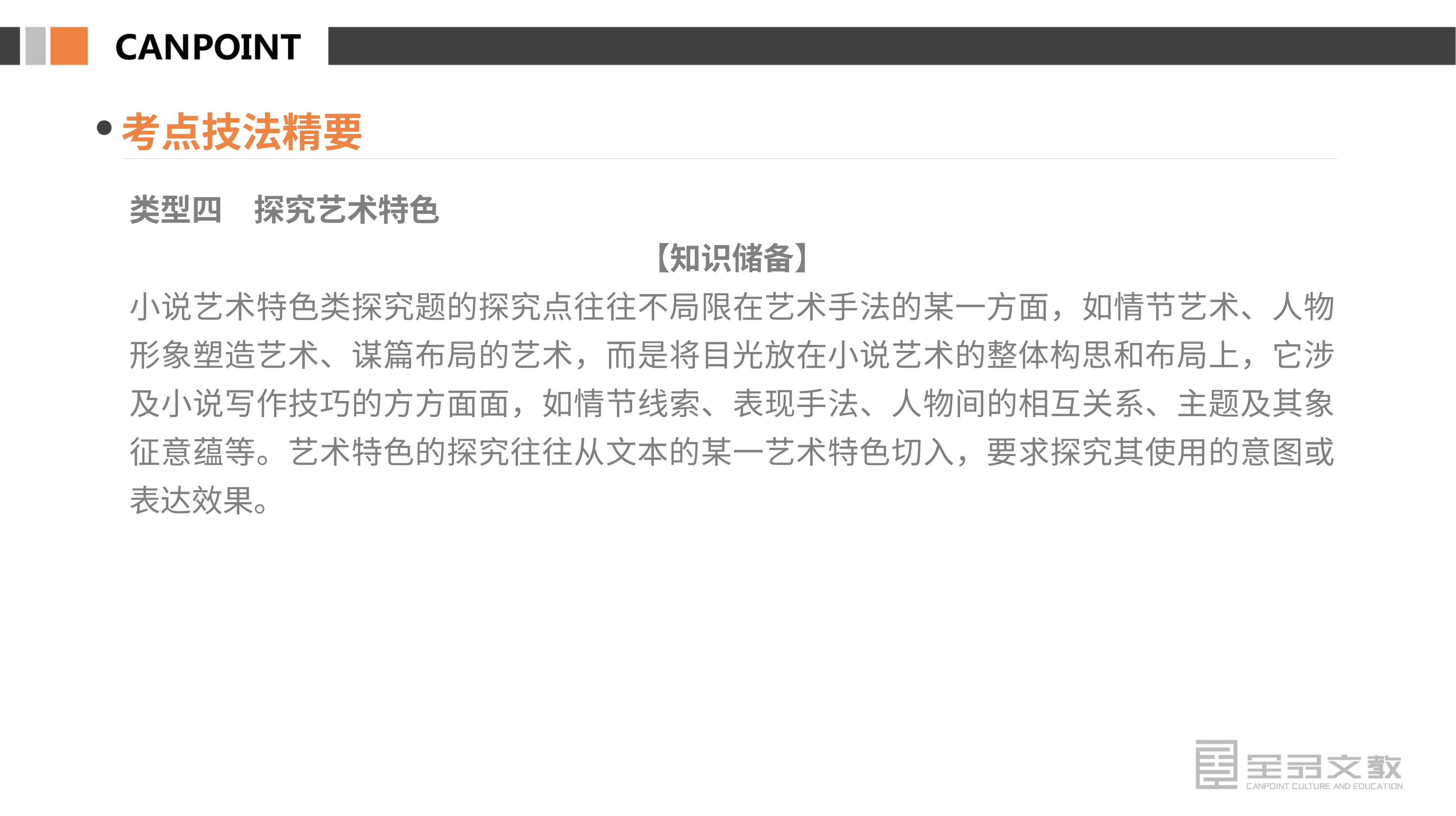

考点技法精要

类型四　探究艺术特色
【知识储备】
小说艺术特色类探究题的探究点往往不局限在艺术手法的某一方面，如情节艺术、人物形象塑造艺术、谋篇布局的艺术，而是将目光放在小说艺术的整体构思和布局上，它涉及小说写作技巧的方方面面，如情节线索、表现手法、人物间的相互关系、主题及其象征意蕴等。艺术特色的探究往往从文本的某一艺术特色切入，要求探究其使用的意图或表达效果。